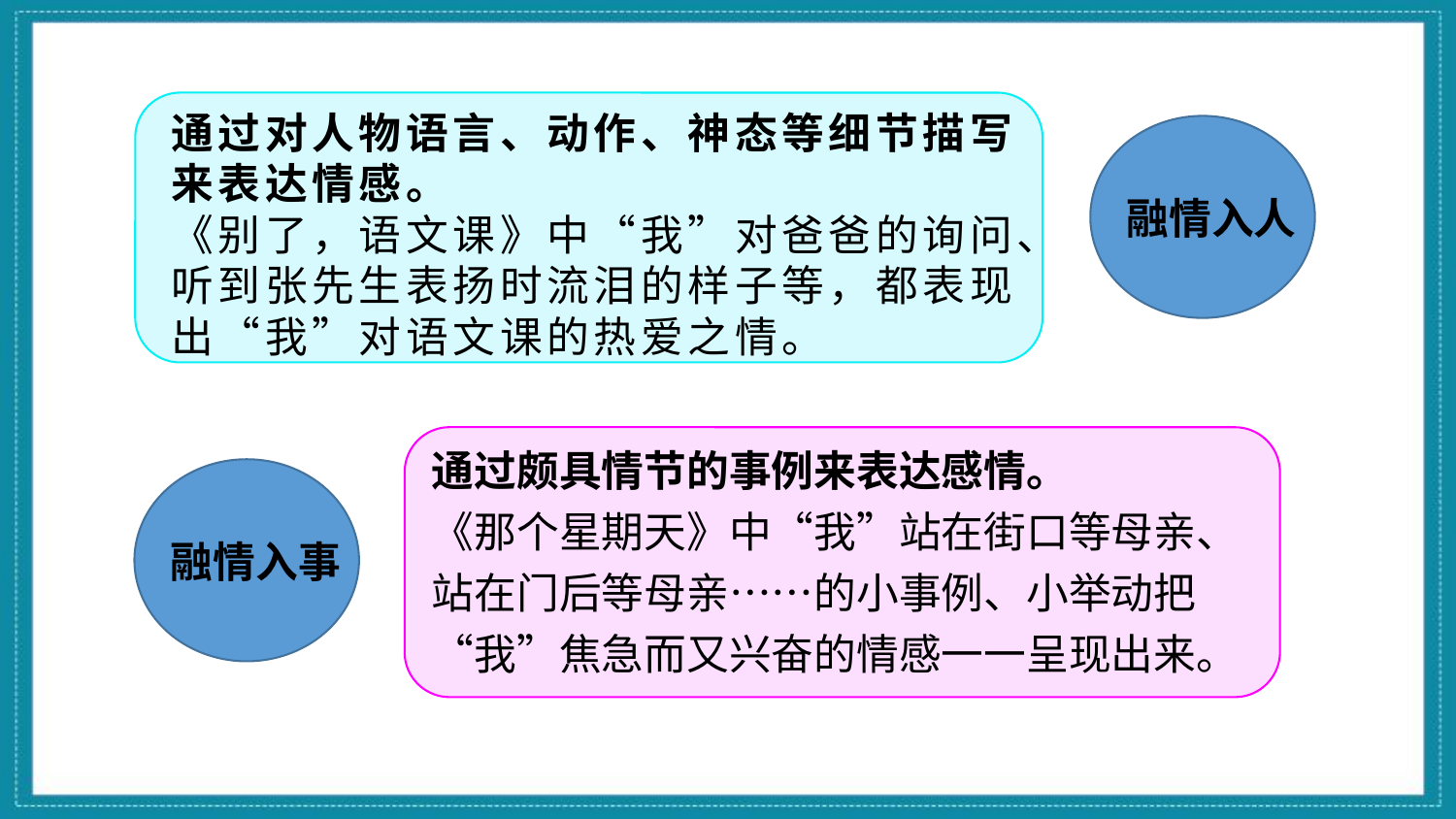

通过对人物语言、动作、神态等细节描写来表达情感。
《别了，语文课》中“我”对爸爸的询问、听到张先生表扬时流泪的样子等，都表现出“我”对语文课的热爱之情。

融情入人
通过颇具情节的事例来表达感情。
《那个星期天》中“我”站在街口等母亲、站在门后等母亲……的小事例、小举动把“我”焦急而又兴奋的情感一一呈现出来。

融情入事